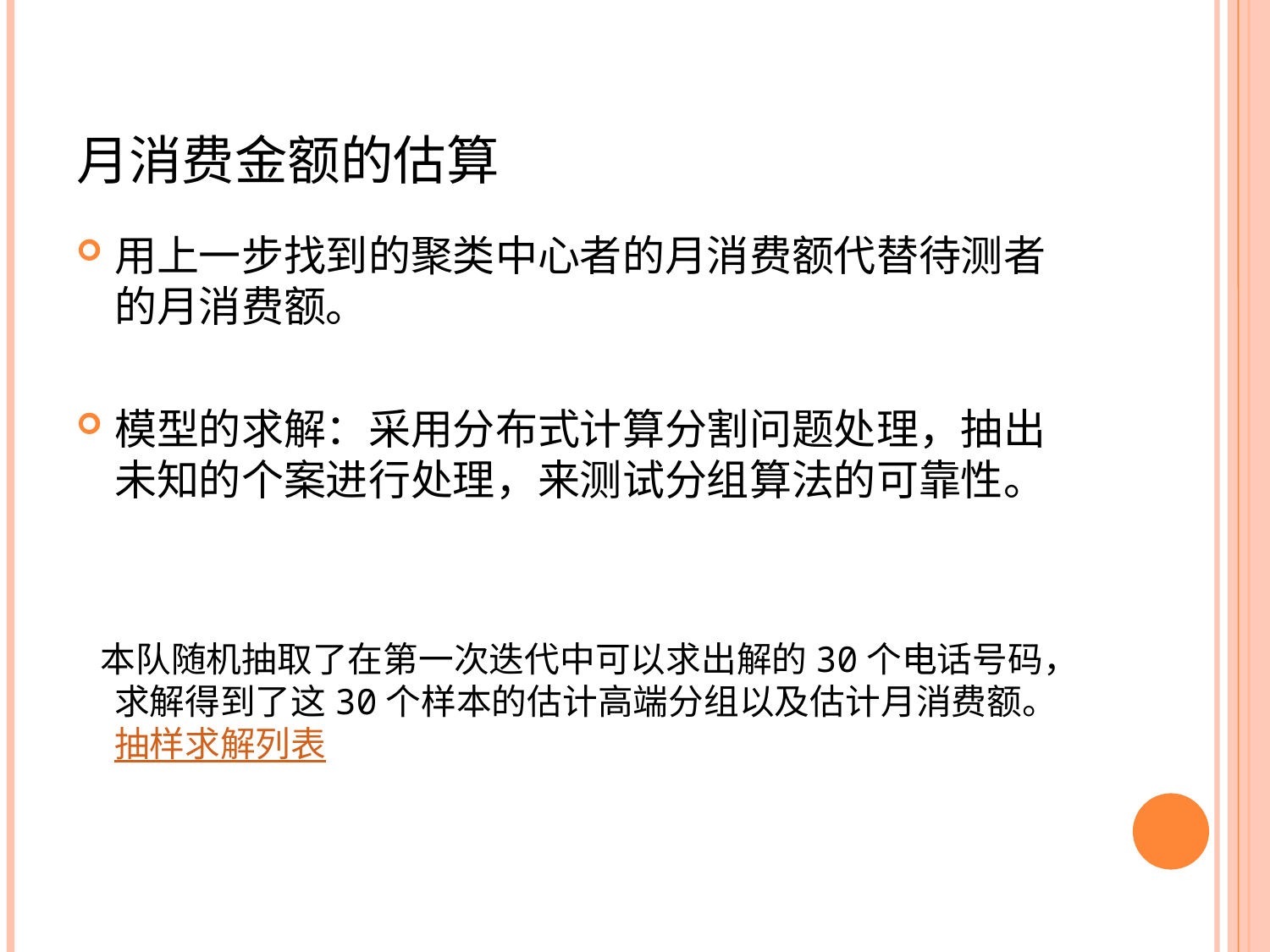

月消费金额的估算
用上一步找到的聚类中心者的月消费额代替待测者的月消费额。

模型的求解：采用分布式计算分割问题处理，抽出未知的个案进行处理，来测试分组算法的可靠性。

  本队随机抽取了在第一次迭代中可以求出解的30个电话号码，求解得到了这30个样本的估计高端分组以及估计月消费额。抽样求解列表